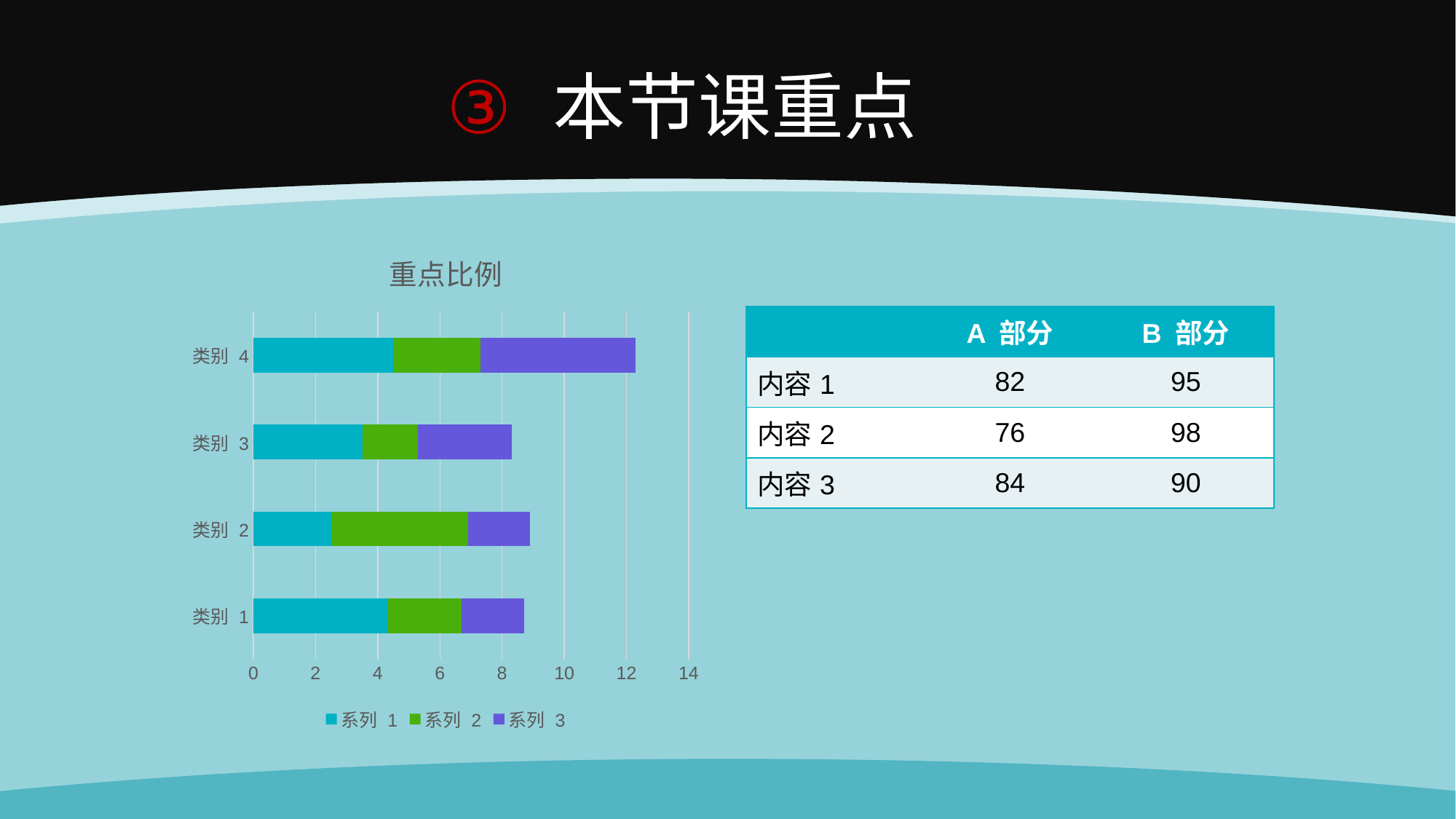

# 本节课重点

### Chart: 重点比例

| Category | 系列 1 | 系列 2 | 系列 3 |
|---|---|---|---|
| 类别 1 | 4.3 | 2.4 | 2.0 |
| 类别 2 | 2.5 | 4.4 | 2.0 |
| 类别 3 | 3.5 | 1.8 | 3.0 |
| 类别 4 | 4.5 | 2.8 | 5.0 |
|  | A 部分 | B 部分 |
| --- | --- | --- |
| 内容1 | 82 | 95 |
| 内容2 | 76 | 98 |
| 内容3 | 84 | 90 |